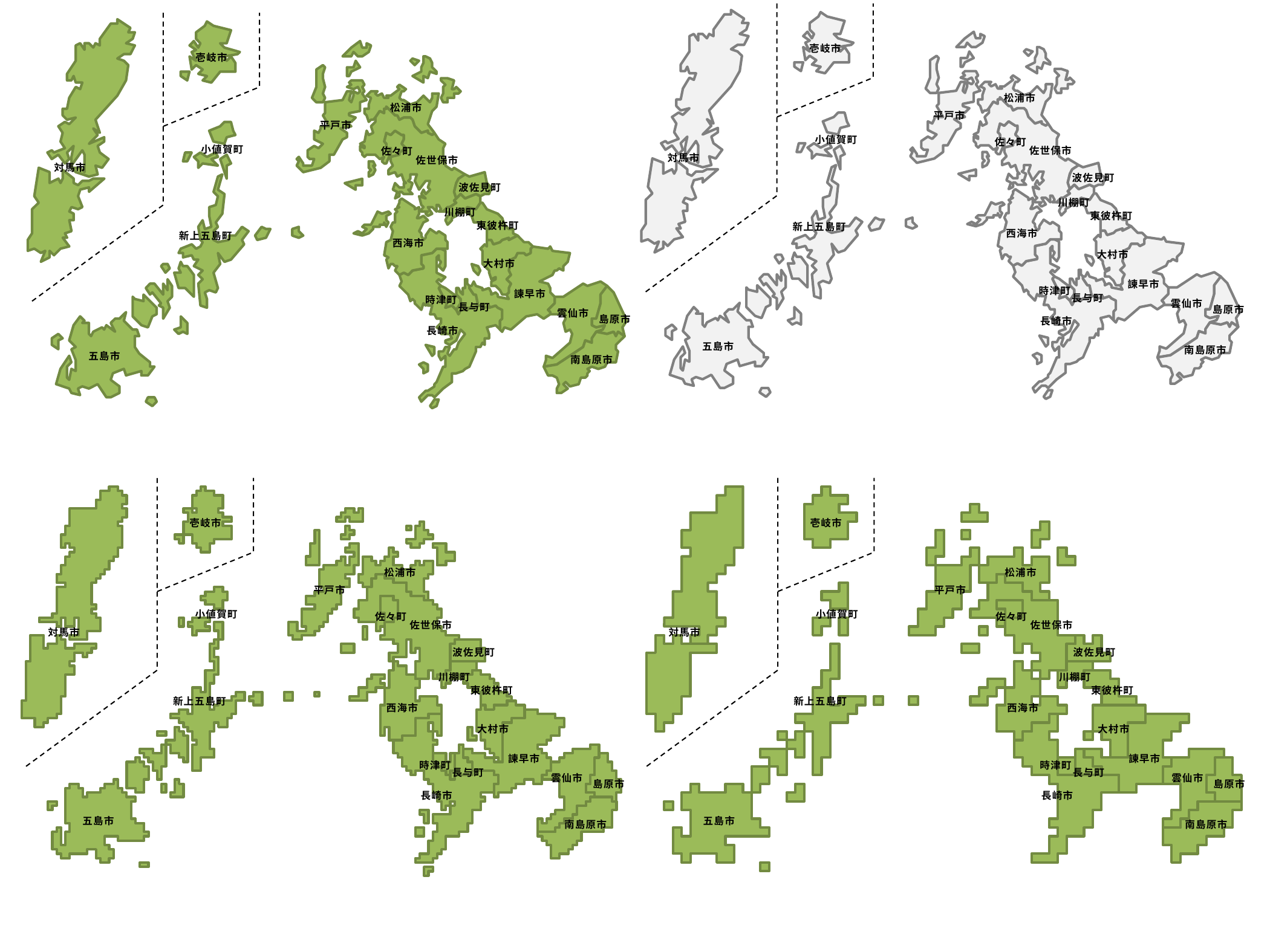

壱岐市
松浦市
平戸市
小値賀町
佐々町
佐世保市
対馬市
波佐見町
川棚町
東彼杵町
新上五島町
西海市
大村市
諫早市
時津町
長与町
雲仙市
島原市
長崎市
五島市
南島原市
壱岐市
松浦市
平戸市
小値賀町
佐々町
佐世保市
対馬市
波佐見町
川棚町
東彼杵町
新上五島町
西海市
大村市
諫早市
時津町
長与町
雲仙市
島原市
長崎市
五島市
南島原市

壱岐市
松浦市
平戸市
小値賀町
佐々町
佐世保市
対馬市
波佐見町
川棚町
東彼杵町
新上五島町
西海市
大村市
諫早市
時津町
長与町
雲仙市
島原市
長崎市
五島市
南島原市
壱岐市
松浦市
平戸市
小値賀町
佐々町
佐世保市
対馬市
波佐見町
川棚町
東彼杵町
新上五島町
西海市
大村市
諫早市
時津町
長与町
雲仙市
島原市
長崎市
五島市
南島原市